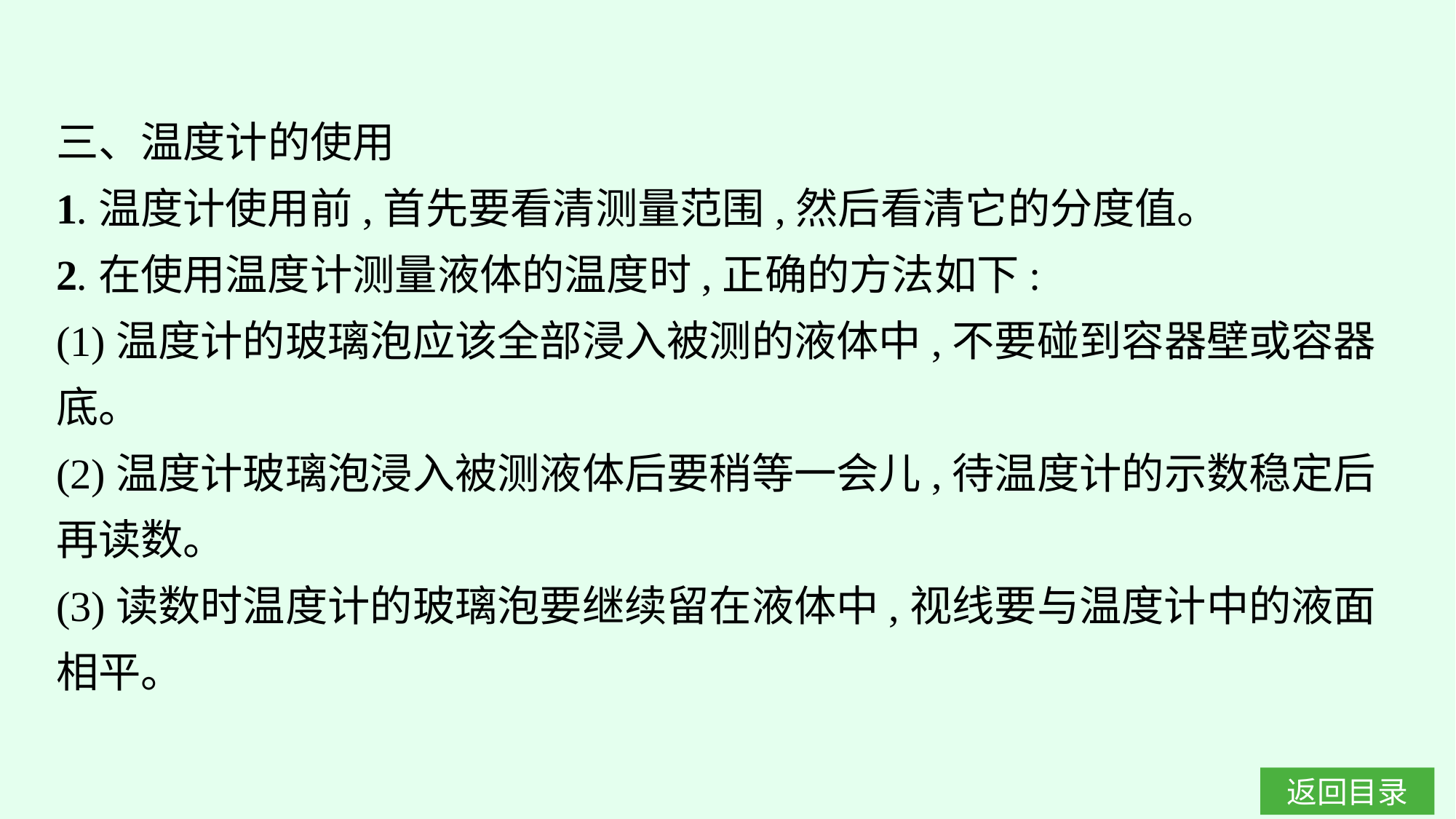

三、温度计的使用
1.温度计使用前,首先要看清测量范围,然后看清它的分度值。
2.在使用温度计测量液体的温度时,正确的方法如下:
(1)温度计的玻璃泡应该全部浸入被测的液体中,不要碰到容器壁或容器底。
(2)温度计玻璃泡浸入被测液体后要稍等一会儿,待温度计的示数稳定后再读数。
(3)读数时温度计的玻璃泡要继续留在液体中,视线要与温度计中的液面相平。